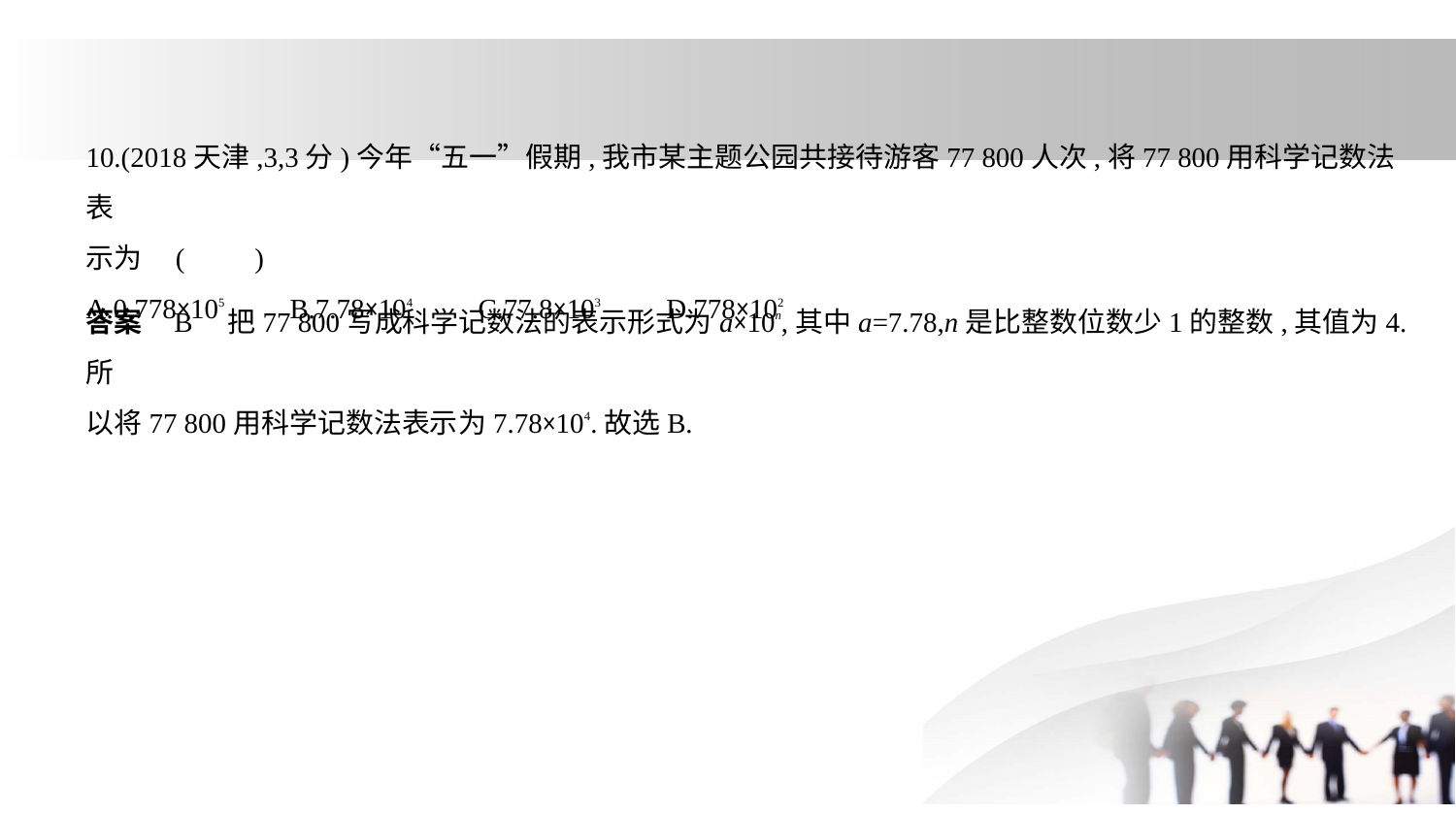

10.(2018天津,3,3分)今年“五一”假期,我市某主题公园共接待游客77 800人次,将77 800用科学记数法表
示为 (　　)
A.0.778×105　    B.7.78×104　    C.77.8×103　    D.778×102
答案    B　把77 800写成科学记数法的表示形式为a×10n,其中a=7.78,n是比整数位数少1的整数,其值为4.所
以将77 800用科学记数法表示为7.78×104.故选B.